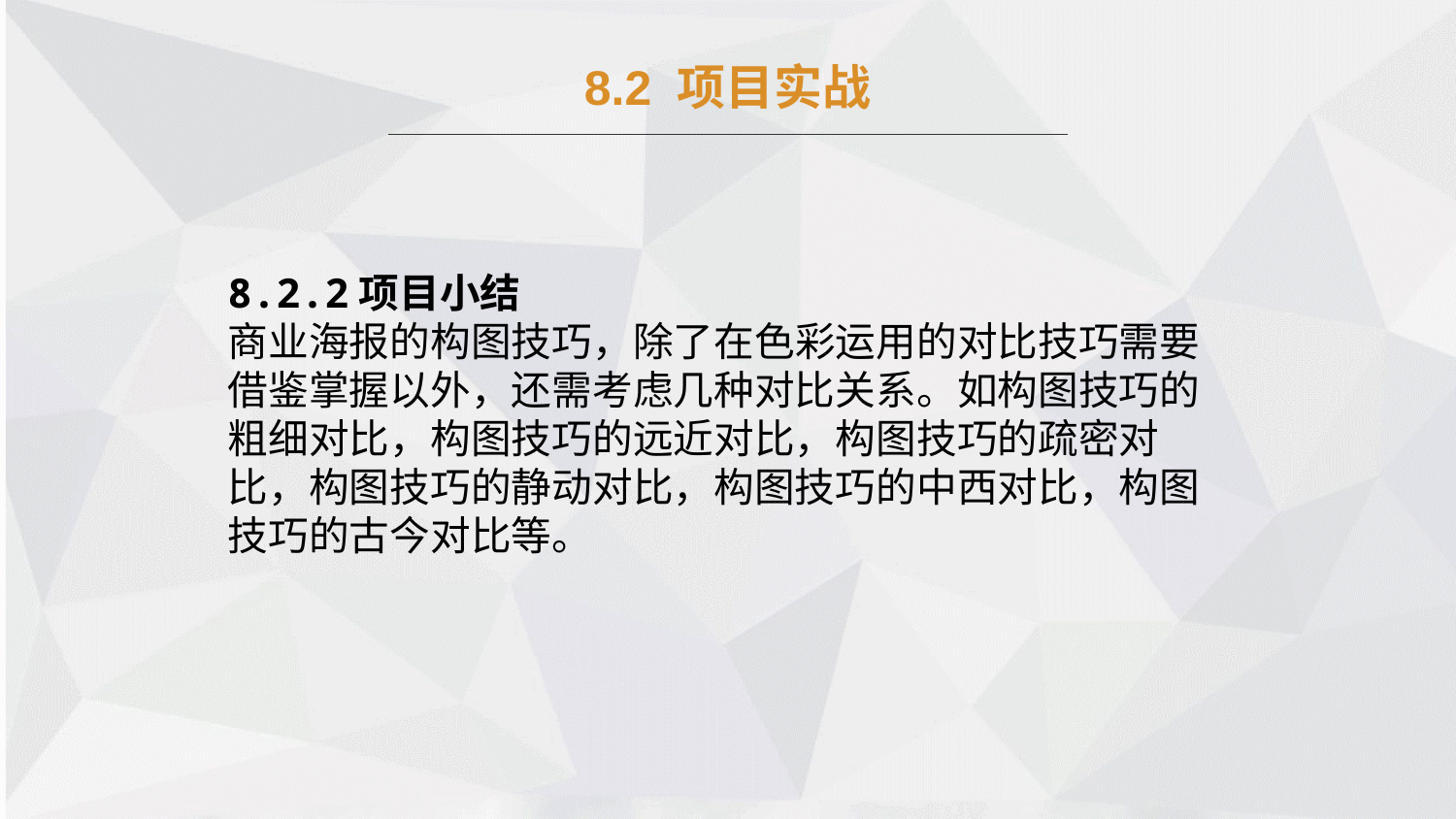

8.2 项目实战
8.2.2项目小结
商业海报的构图技巧，除了在色彩运用的对比技巧需要借鉴掌握以外，还需考虑几种对比关系。如构图技巧的粗细对比，构图技巧的远近对比，构图技巧的疏密对比，构图技巧的静动对比，构图技巧的中西对比，构图技巧的古今对比等。